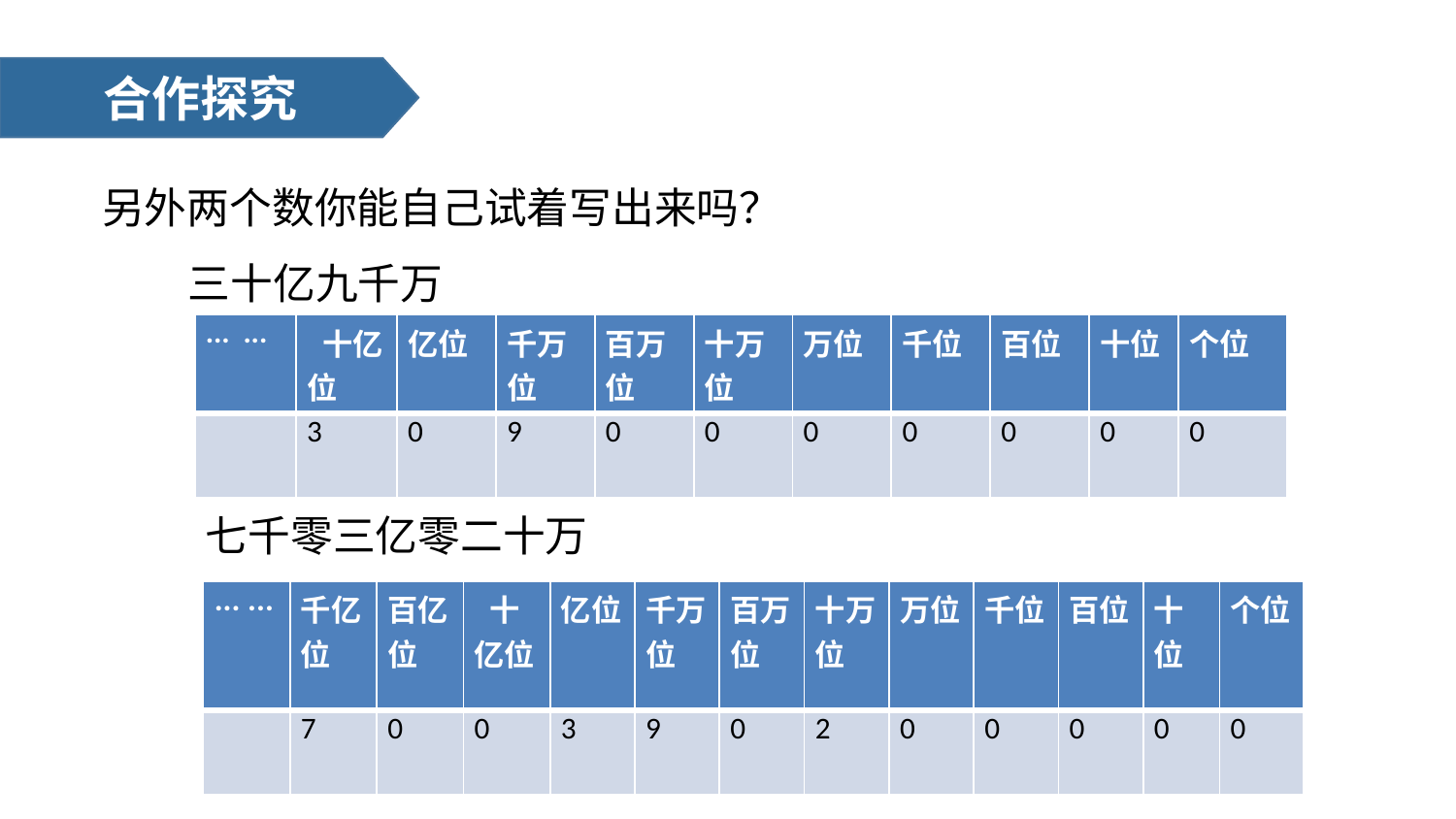

合作探究
另外两个数你能自己试着写出来吗？
        三十亿九千万
| ... ... | 十亿位 | 亿位 | 千万位 | 百万位 | 十万位 | 万位 | 千位 | 百位 | 十位 | 个位 |
| --- | --- | --- | --- | --- | --- | --- | --- | --- | --- | --- |
|  | 3 | 0 | 9 | 0 | 0 | 0 | 0 | 0 | 0 | 0 |
七千零三亿零二十万
| ... ... | 千亿位 | 百亿位 | 十亿位 | 亿位 | 千万位 | 百万位 | 十万位 | 万位 | 千位 | 百位 | 十位 | 个位 |
| --- | --- | --- | --- | --- | --- | --- | --- | --- | --- | --- | --- | --- |
|  | 7 | 0 | 0 | 3 | 9 | 0 | 2 | 0 | 0 | 0 | 0 | 0 |